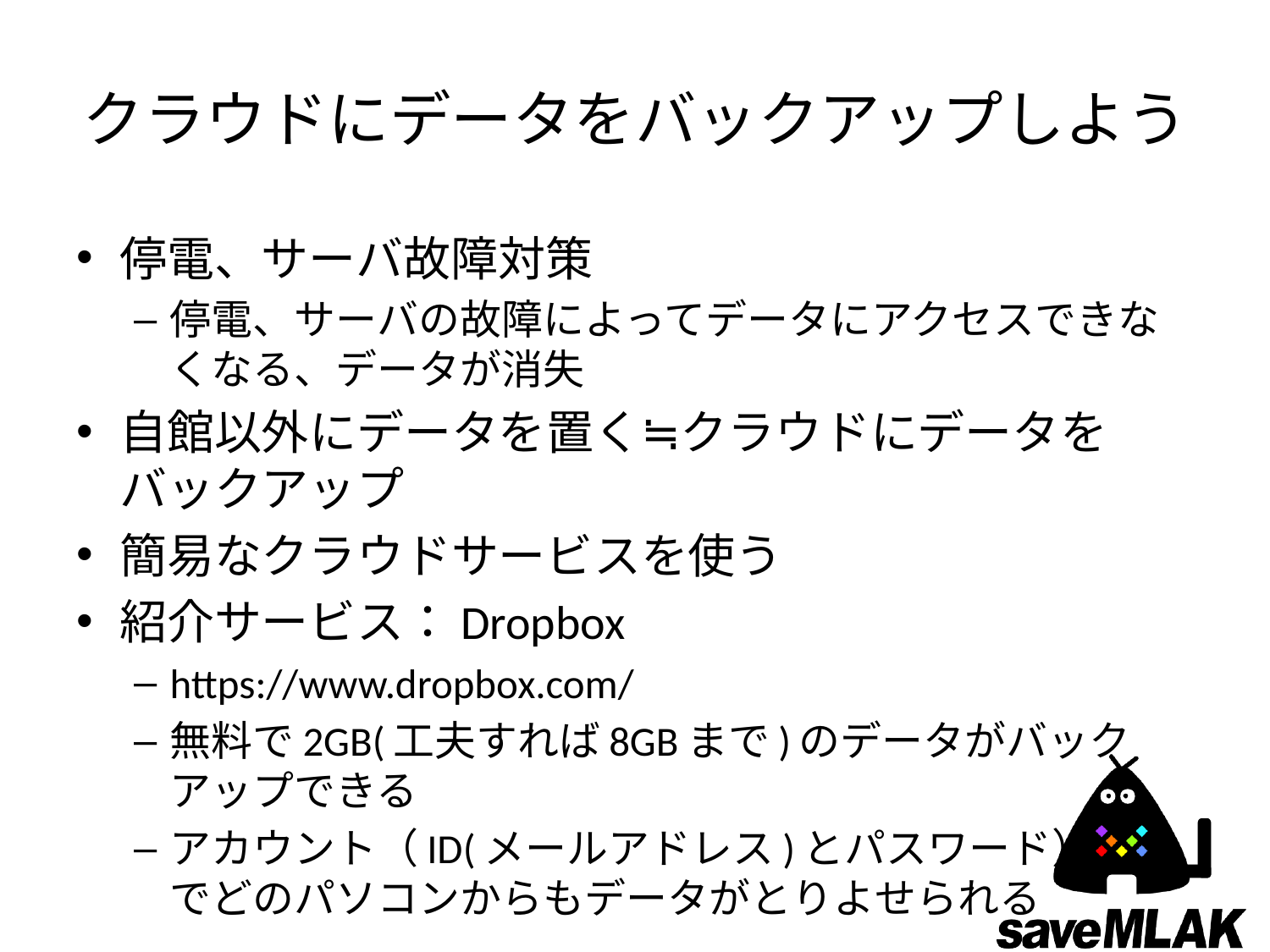

# クラウドにデータをバックアップしよう
停電、サーバ故障対策
停電、サーバの故障によってデータにアクセスできなくなる、データが消失
自館以外にデータを置く≒クラウドにデータをバックアップ
簡易なクラウドサービスを使う
紹介サービス：Dropbox
https://www.dropbox.com/
無料で2GB(工夫すれば8GBまで)のデータがバックアップできる
アカウント（ID(メールアドレス)とパスワード）
でどのパソコンからもデータがとりよせられる